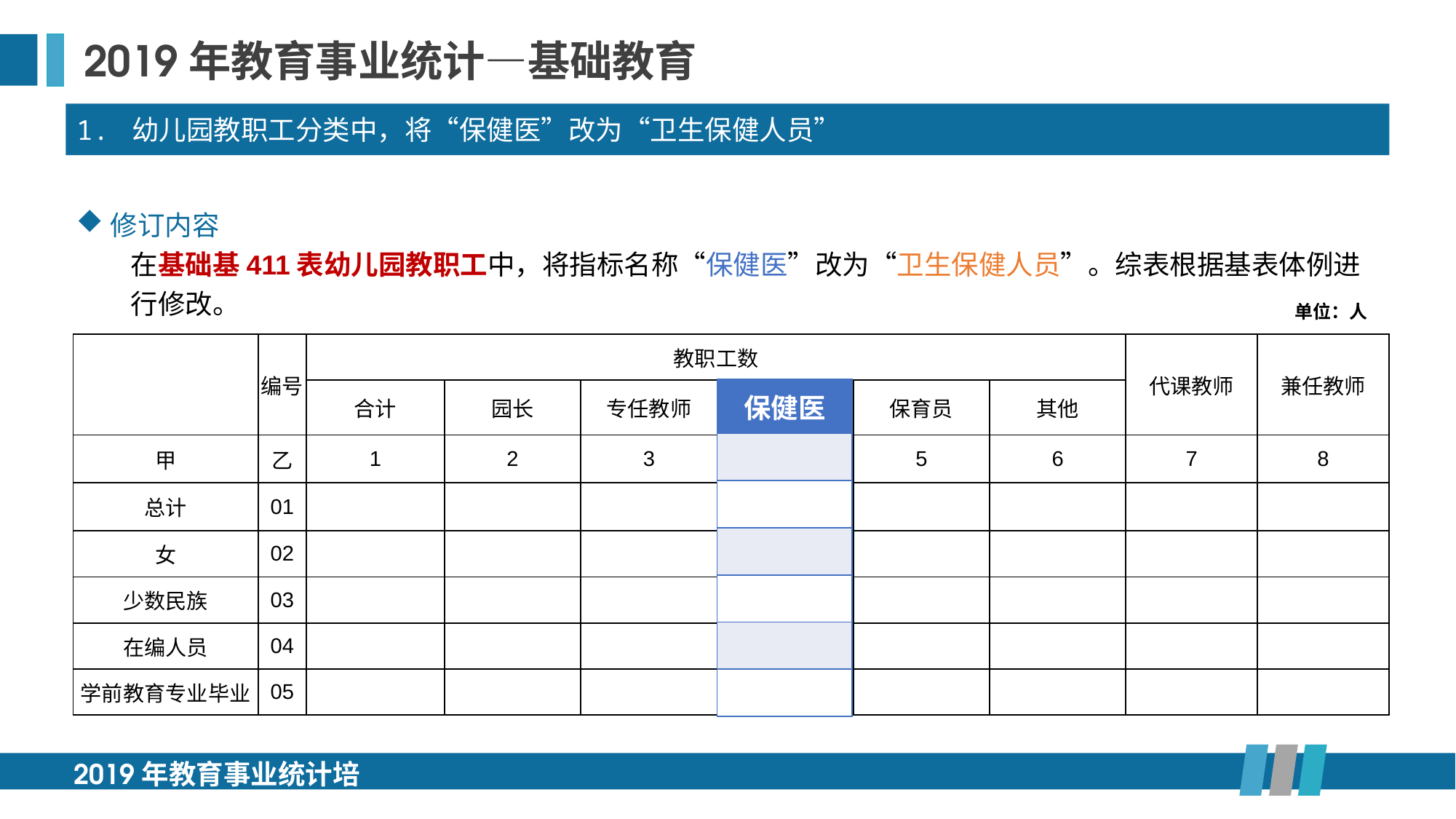

2019年教育事业统计—基础教育

1. 幼儿园教职工分类中，将“保健医”改为“卫生保健人员”
修订内容
在基础基411表幼儿园教职工中，将指标名称“保健医”改为“卫生保健人员”。综表根据基表体例进行修改。
单位：人
|  | 编号 | 教职工数 |  |  |  |  |  | 代课教师 | 兼任教师 |
| --- | --- | --- | --- | --- | --- | --- | --- | --- | --- |
|  |  | 合计 | 园长 | 专任教师 | 卫生保健人员 | 保育员 | 其他 |  |  |
| 甲 | 乙 | 1 | 2 | 3 | 4 | 5 | 6 | 7 | 8 |
| 总计 | 01 |  |  |  |  |  |  |  |  |
| 女 | 02 |  |  |  |  |  |  |  |  |
| 少数民族 | 03 |  |  |  |  |  |  |  |  |
| 在编人员 | 04 |  |  |  |  |  |  |  |  |
| 学前教育专业毕业 | 05 |  |  |  |  |  |  |  |  |
| 保健医 |
| --- |
|  |
|  |
|  |
|  |
|  |
|  |

2019年教育事业统计培训